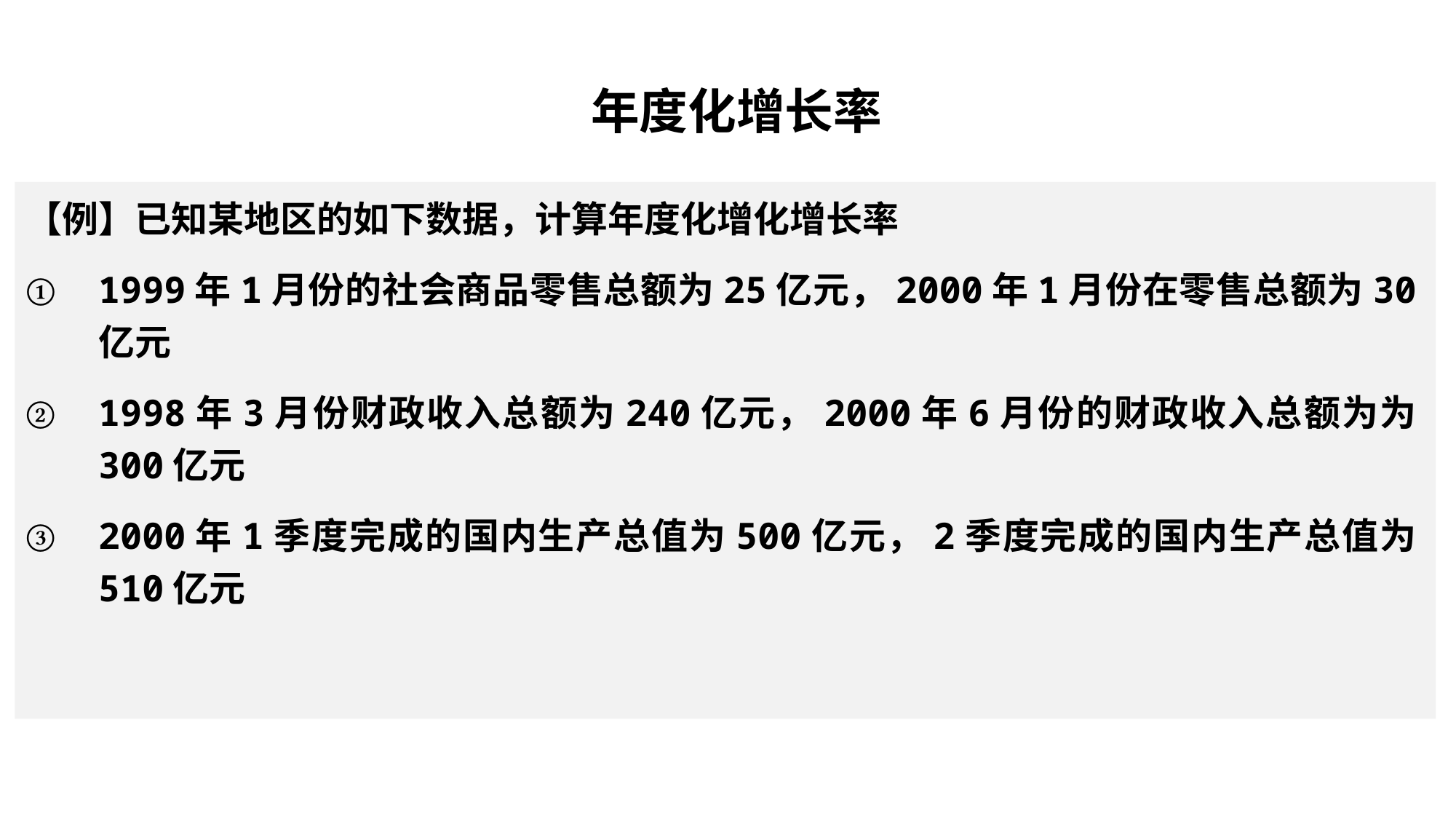

# 年度化增长率
【例】已知某地区的如下数据，计算年度化增化增长率
1999年1月份的社会商品零售总额为25亿元，2000年1月份在零售总额为30亿元
1998年3月份财政收入总额为240亿元，2000年6月份的财政收入总额为为300亿元
2000年1季度完成的国内生产总值为500亿元，2季度完成的国内生产总值为510亿元